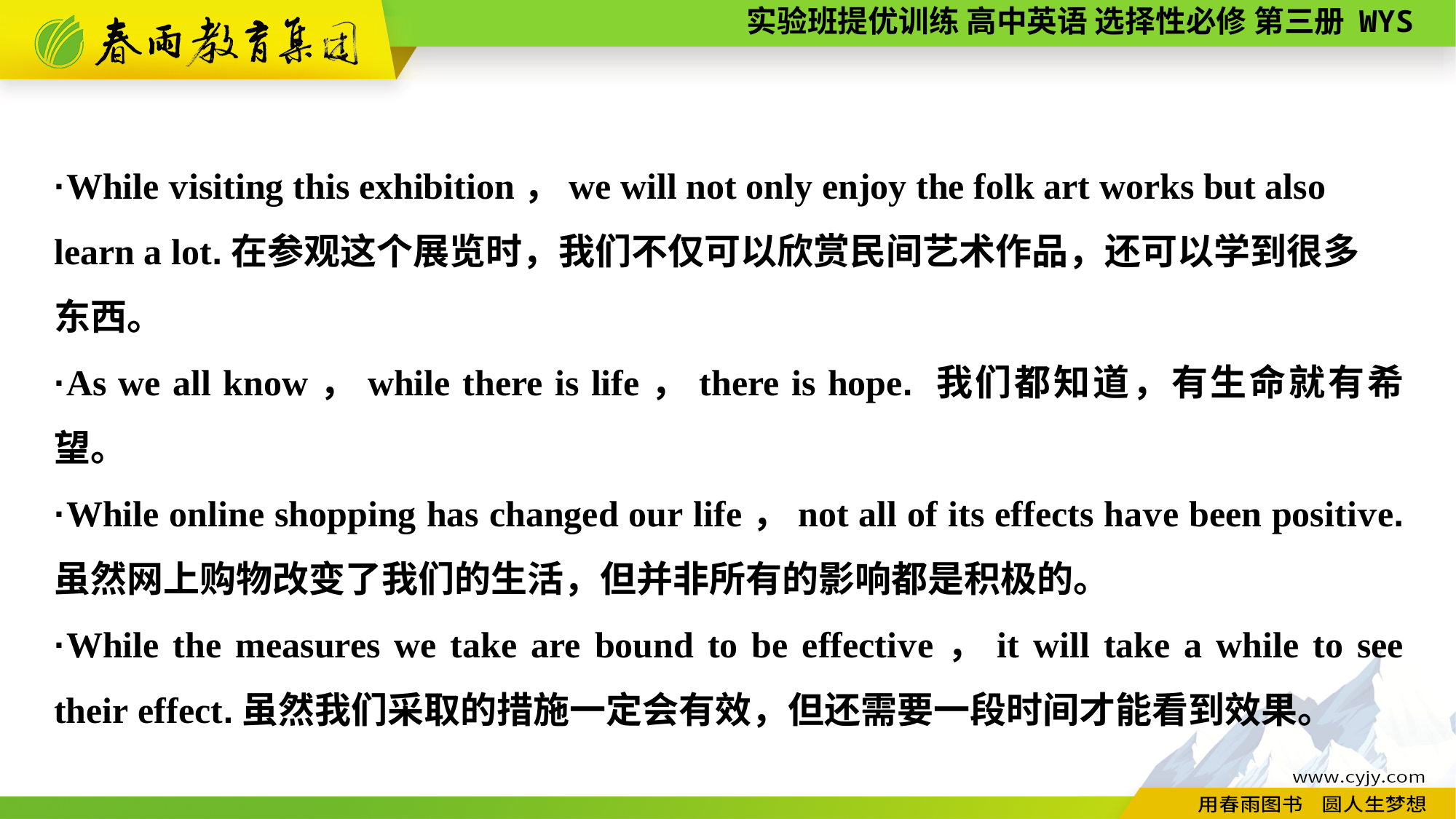

·While visiting this exhibition，we will not only enjoy the folk art works but also learn a lot.在参观这个展览时，我们不仅可以欣赏民间艺术作品，还可以学到很多
东西。
·As we all know，while there is life，there is hope. 我们都知道，有生命就有希望。
·While online shopping has changed our life，not all of its effects have been positive. 虽然网上购物改变了我们的生活，但并非所有的影响都是积极的。
·While the measures we take are bound to be effective，it will take a while to see their effect.虽然我们采取的措施一定会有效，但还需要一段时间才能看到效果。